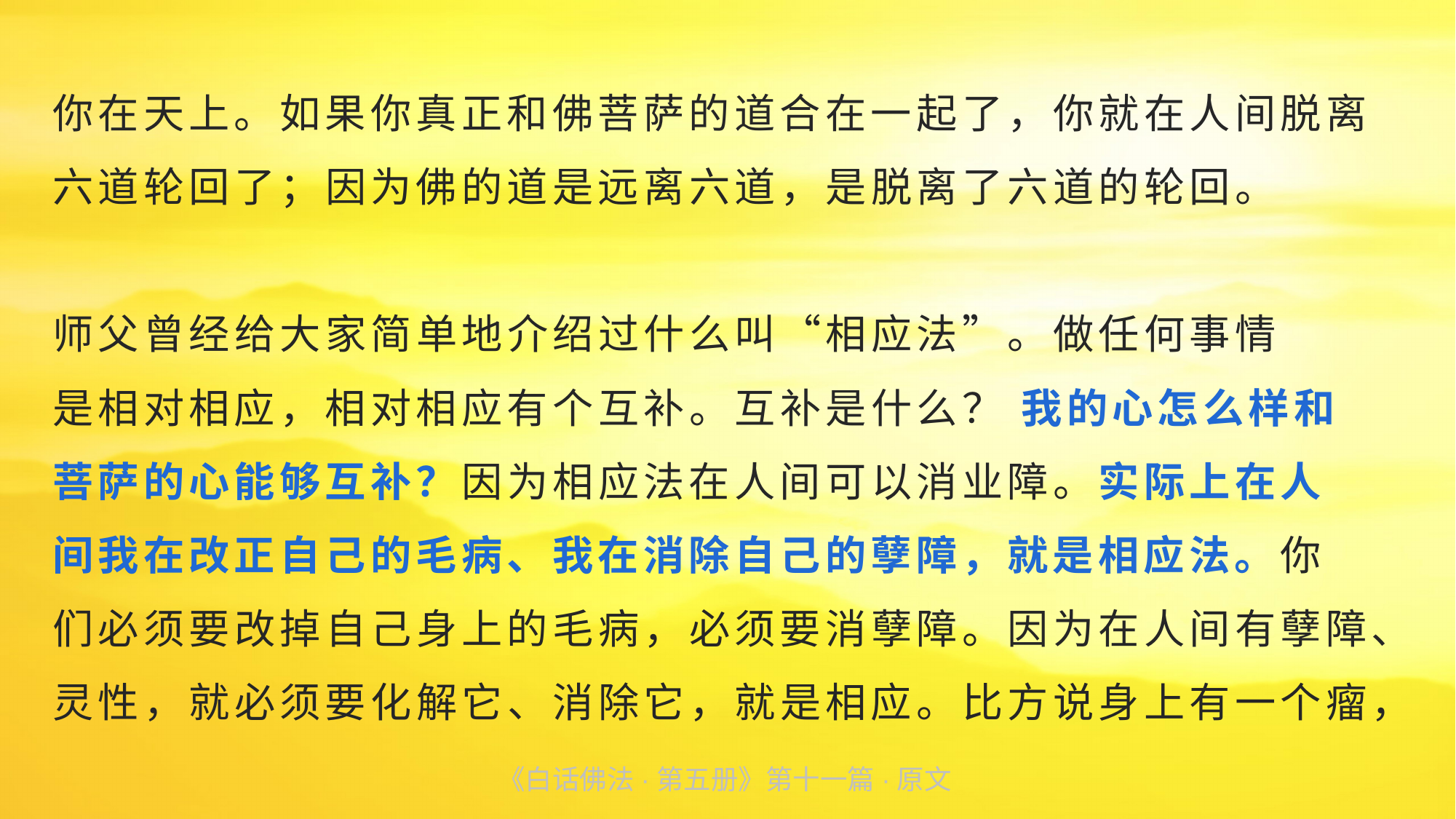

你在天上。如果你真正和佛菩萨的道合在一起了，你就在人间脱离六道轮回了；因为佛的道是远离六道，是脱离了六道的轮回。

师父曾经给大家简单地介绍过什么叫“相应法”。做任何事情
是相对相应，相对相应有个互补。互补是什么？ 我的心怎么样和
菩萨的心能够互补？因为相应法在人间可以消业障。实际上在人
间我在改正自己的毛病、我在消除自己的孽障，就是相应法。你
们必须要改掉自己身上的毛病，必须要消孽障。因为在人间有孽障、灵性，就必须要化解它、消除它，就是相应。比方说身上有一个瘤，
《白话佛法·第五册》第十一篇·原文